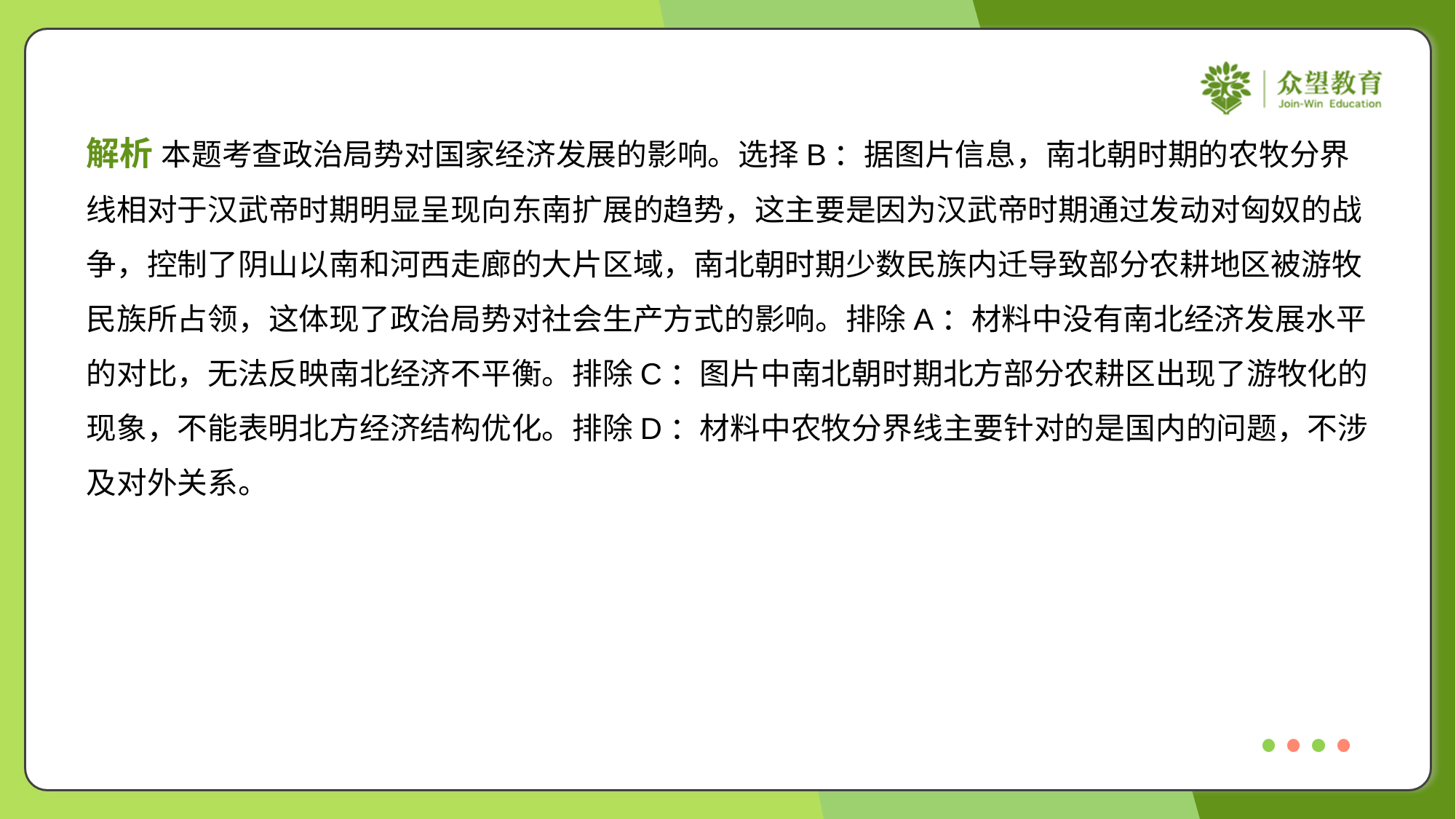

解析 本题考查政治局势对国家经济发展的影响。选择B：据图片信息，南北朝时期的农牧分界
线相对于汉武帝时期明显呈现向东南扩展的趋势，这主要是因为汉武帝时期通过发动对匈奴的战
争，控制了阴山以南和河西走廊的大片区域，南北朝时期少数民族内迁导致部分农耕地区被游牧
民族所占领，这体现了政治局势对社会生产方式的影响。排除A：材料中没有南北经济发展水平
的对比，无法反映南北经济不平衡。排除C：图片中南北朝时期北方部分农耕区出现了游牧化的
现象，不能表明北方经济结构优化。排除D：材料中农牧分界线主要针对的是国内的问题，不涉
及对外关系。